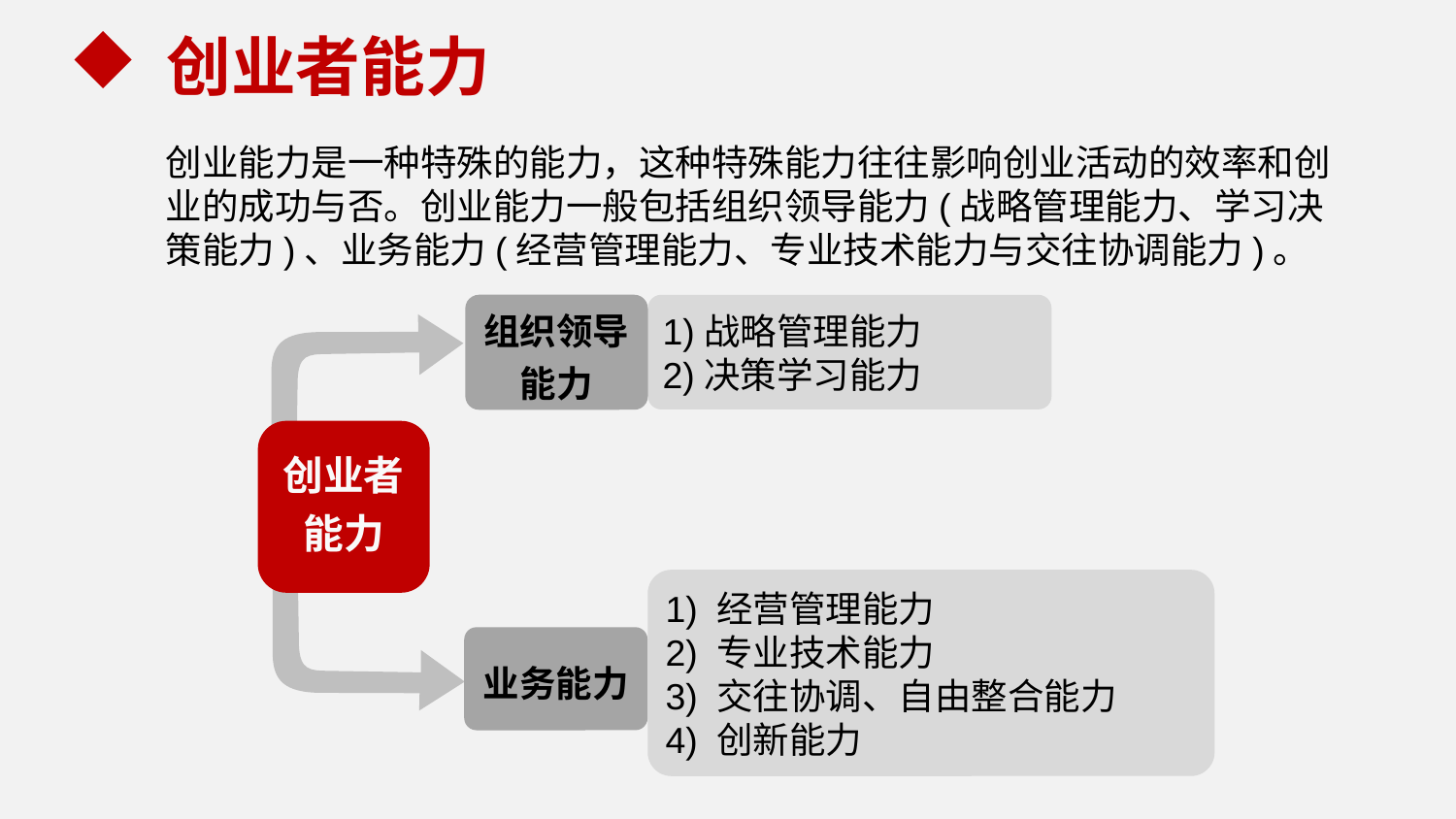

创业者能力
创业能力是一种特殊的能力，这种特殊能力往往影响创业活动的效率和创业的成功与否。创业能力一般包括组织领导能力(战略管理能力、学习决策能力)、业务能力(经营管理能力、专业技术能力与交往协调能力)。
组织领导能力
1)战略管理能力
2)决策学习能力

创业者
能力

1) 经营管理能力
2) 专业技术能力
3) 交往协调、自由整合能力
4) 创新能力
业务能力